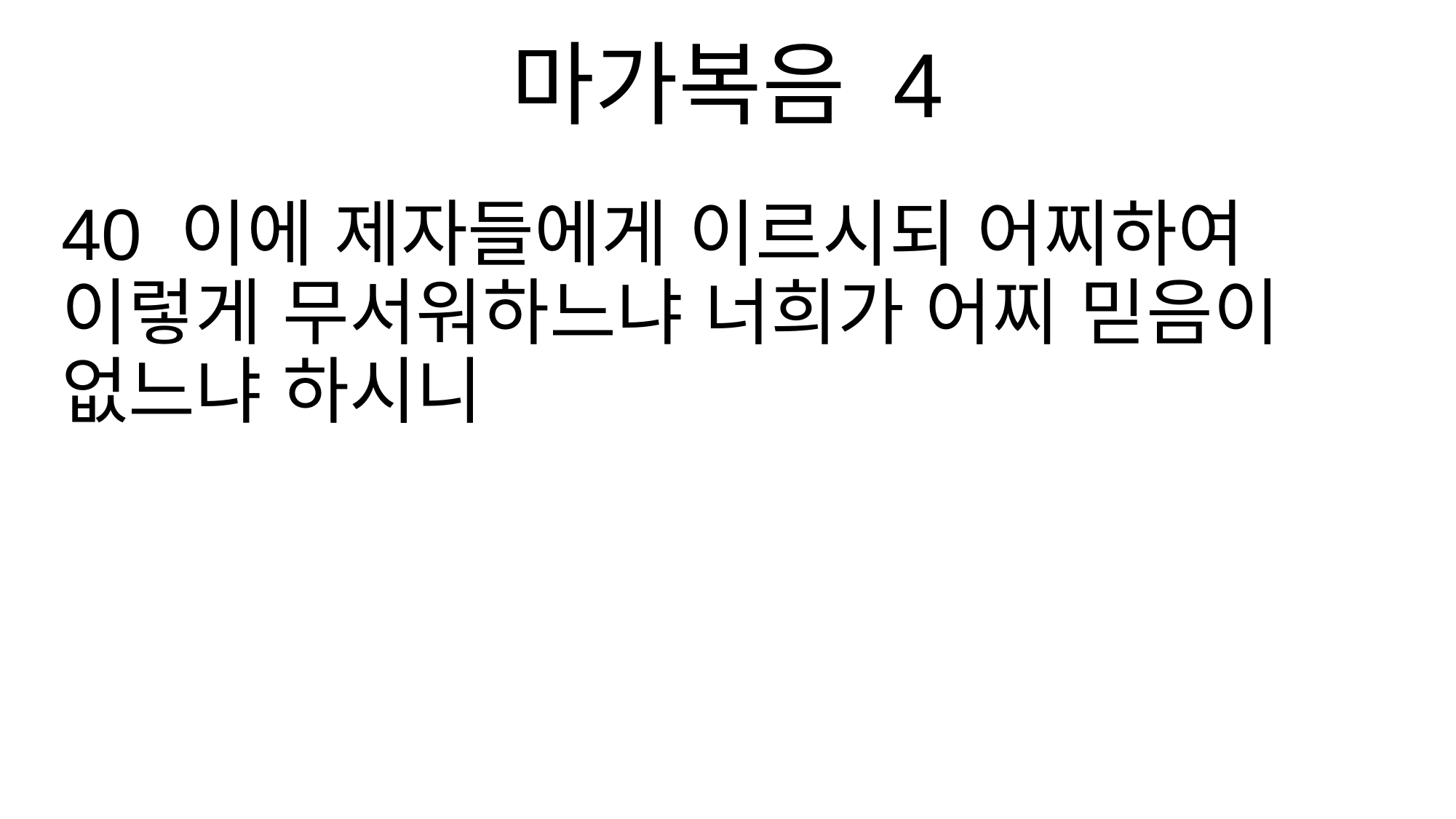

마가복음 4
40 이에 제자들에게 이르시되 어찌하여 이렇게 무서워하느냐 너희가 어찌 믿음이 없느냐 하시니